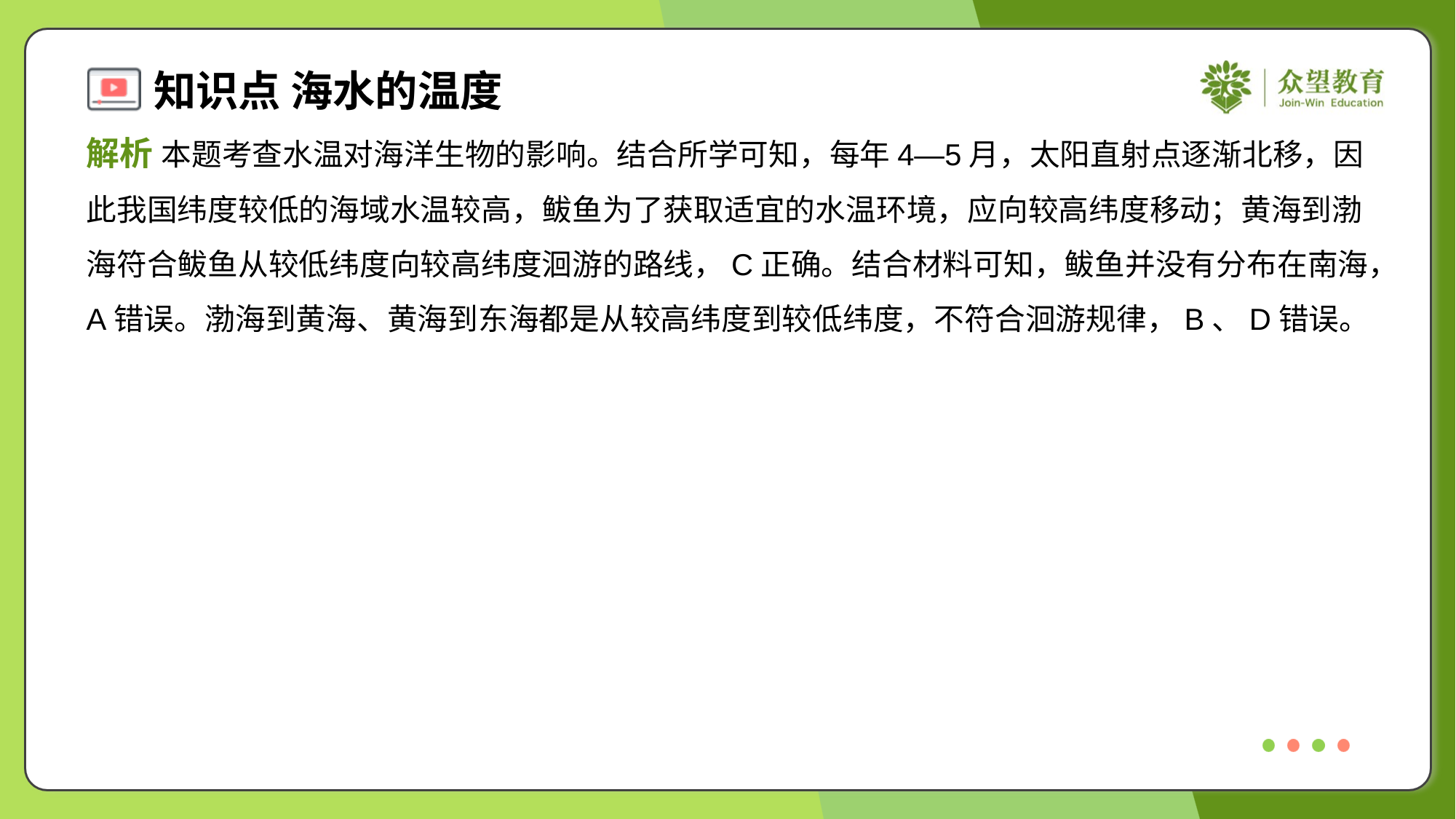

解析 本题考查水温对海洋生物的影响。结合所学可知，每年4—5月，太阳直射点逐渐北移，因
此我国纬度较低的海域水温较高，鲅鱼为了获取适宜的水温环境，应向较高纬度移动；黄海到渤
海符合鲅鱼从较低纬度向较高纬度洄游的路线，C正确。结合材料可知，鲅鱼并没有分布在南海，
A错误。渤海到黄海、黄海到东海都是从较高纬度到较低纬度，不符合洄游规律，B、D错误。